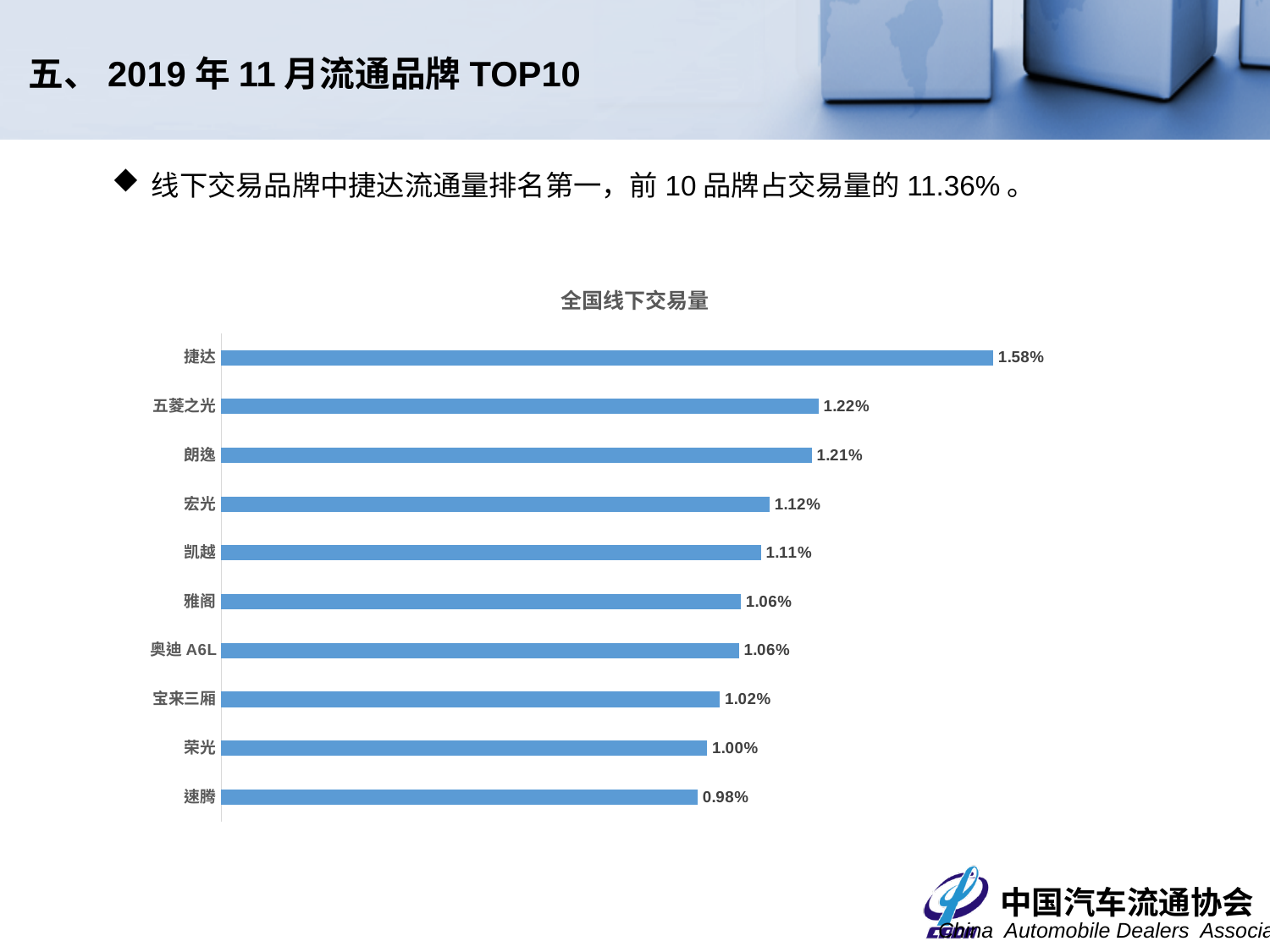

五、2019年11月流通品牌TOP10
线下交易品牌中捷达流通量排名第一，前10品牌占交易量的11.36%。

### Chart: 全国线下交易量

| Category |  |
|---|---|
| 速腾 | 0.009761084271793435 |
| 荣光 | 0.009954822008606902 |
| 宝来三厢 | 0.010214513017527082 |
| 奥迪A6L | 0.010606110570660687 |
| 雅阁 | 0.010647331365727382 |
| 凯越 | 0.011059539316394335 |
| 宏光 | 0.011236788735181124 |
| 朗逸 | 0.012098303352075054 |
| 五菱之光 | 0.012238454055301818 |
| 捷达 | 0.015820541146597637 |